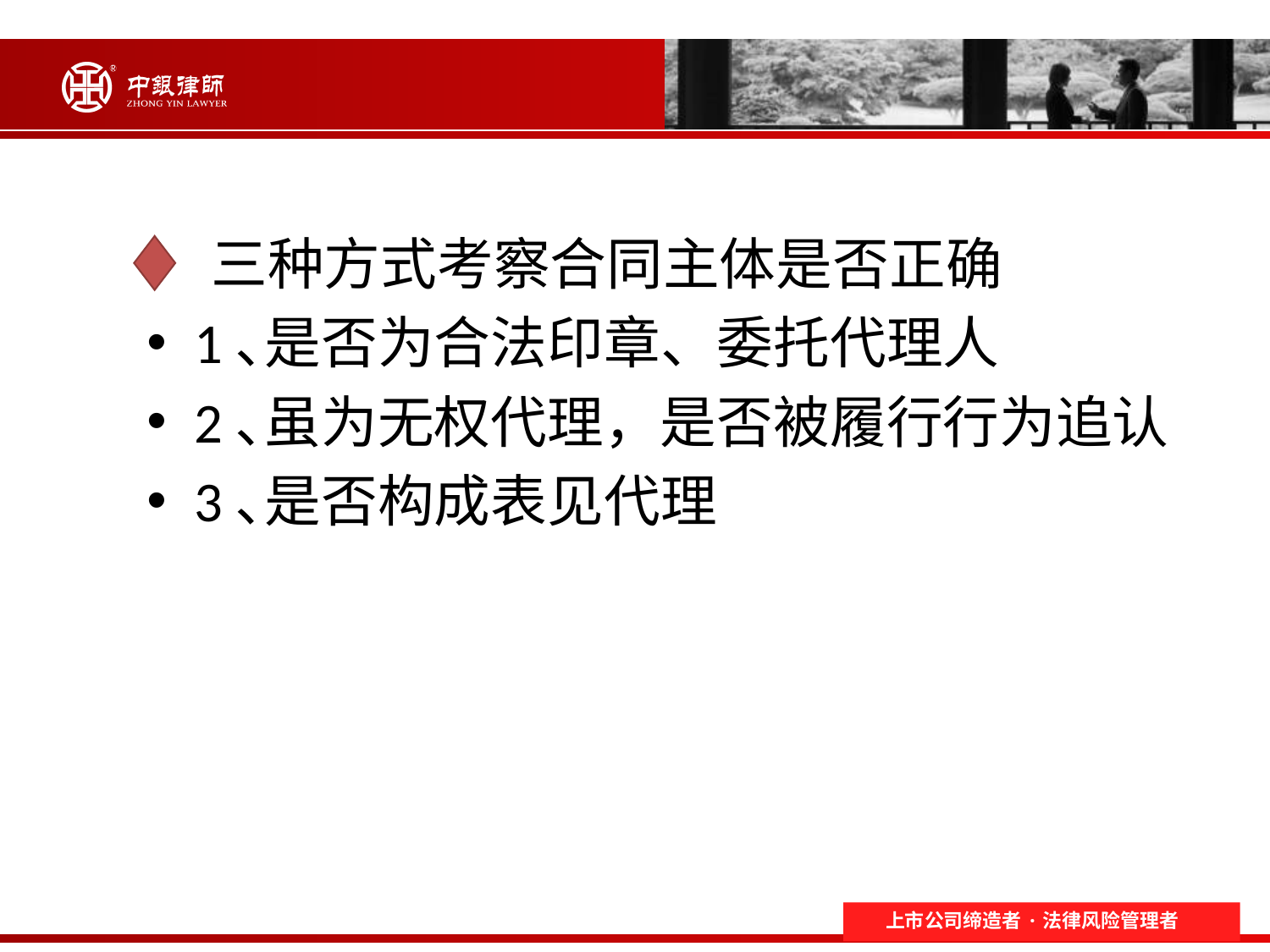

#
    三种方式考察合同主体是否正确
1､是否为合法印章、委托代理人
2､虽为无权代理，是否被履行行为追认
3､是否构成表见代理